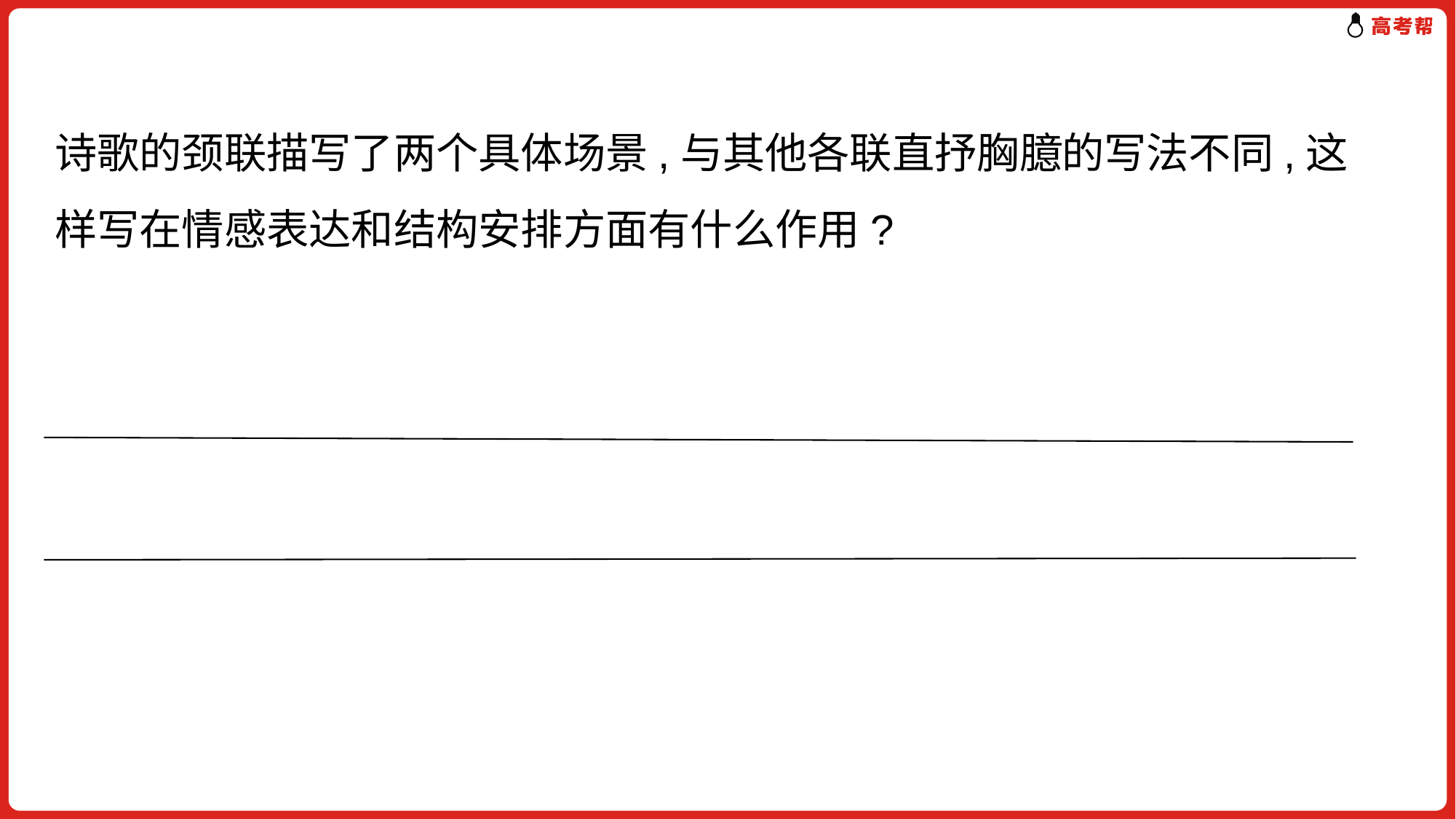

诗歌的颈联描写了两个具体场景,与其他各联直抒胸臆的写法不同,这样写在情感表达和结构安排方面有什么作用?